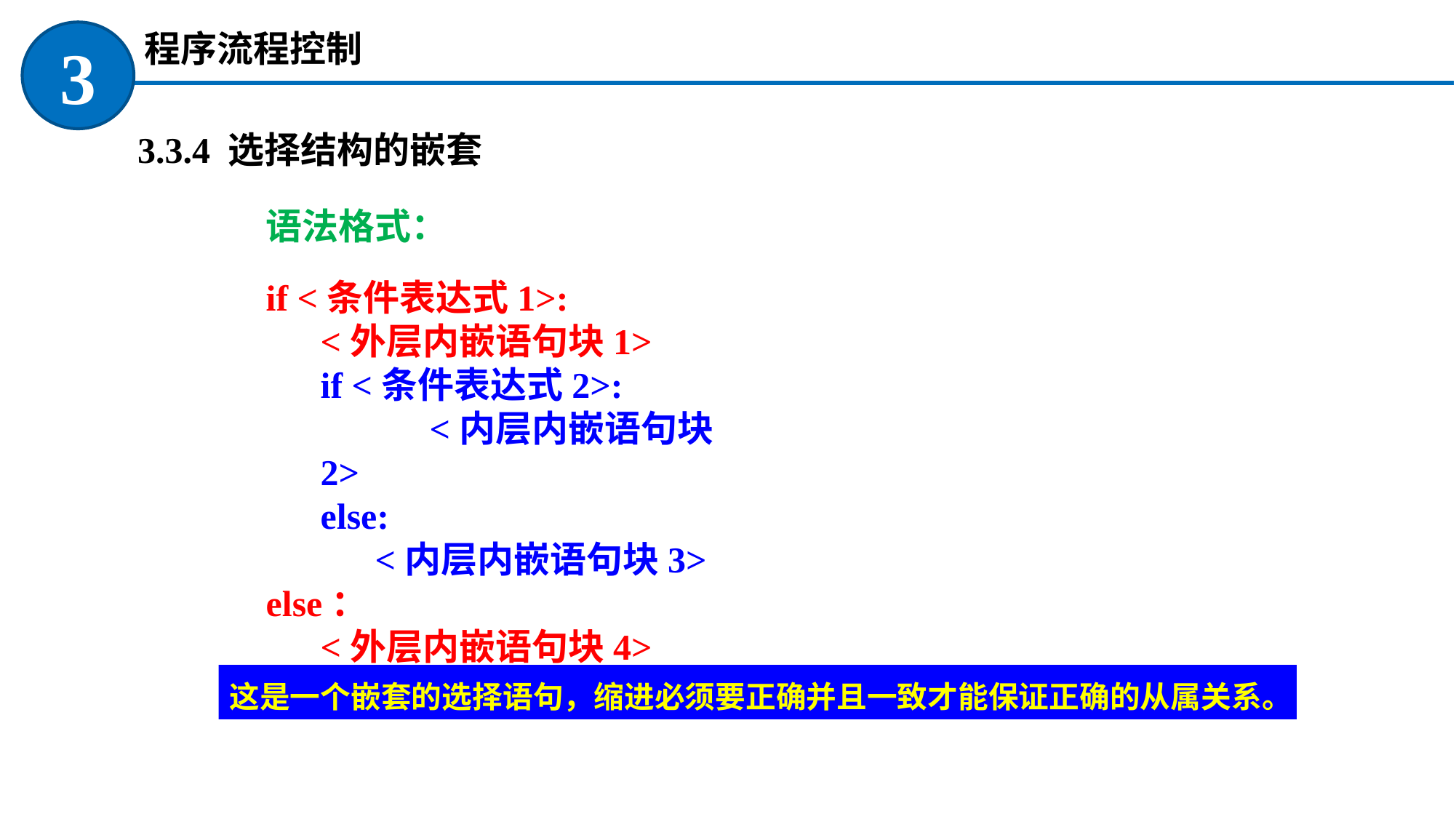

程序流程控制
3
 3.3.4 选择结构的嵌套
语法格式：
if <条件表达式1>:
	<外层内嵌语句块1>
	if <条件表达式2>:
		<内层内嵌语句块2>
	else:
	      <内层内嵌语句块3>
else：
      <外层内嵌语句块4>
这是一个嵌套的选择语句，缩进必须要正确并且一致才能保证正确的从属关系。